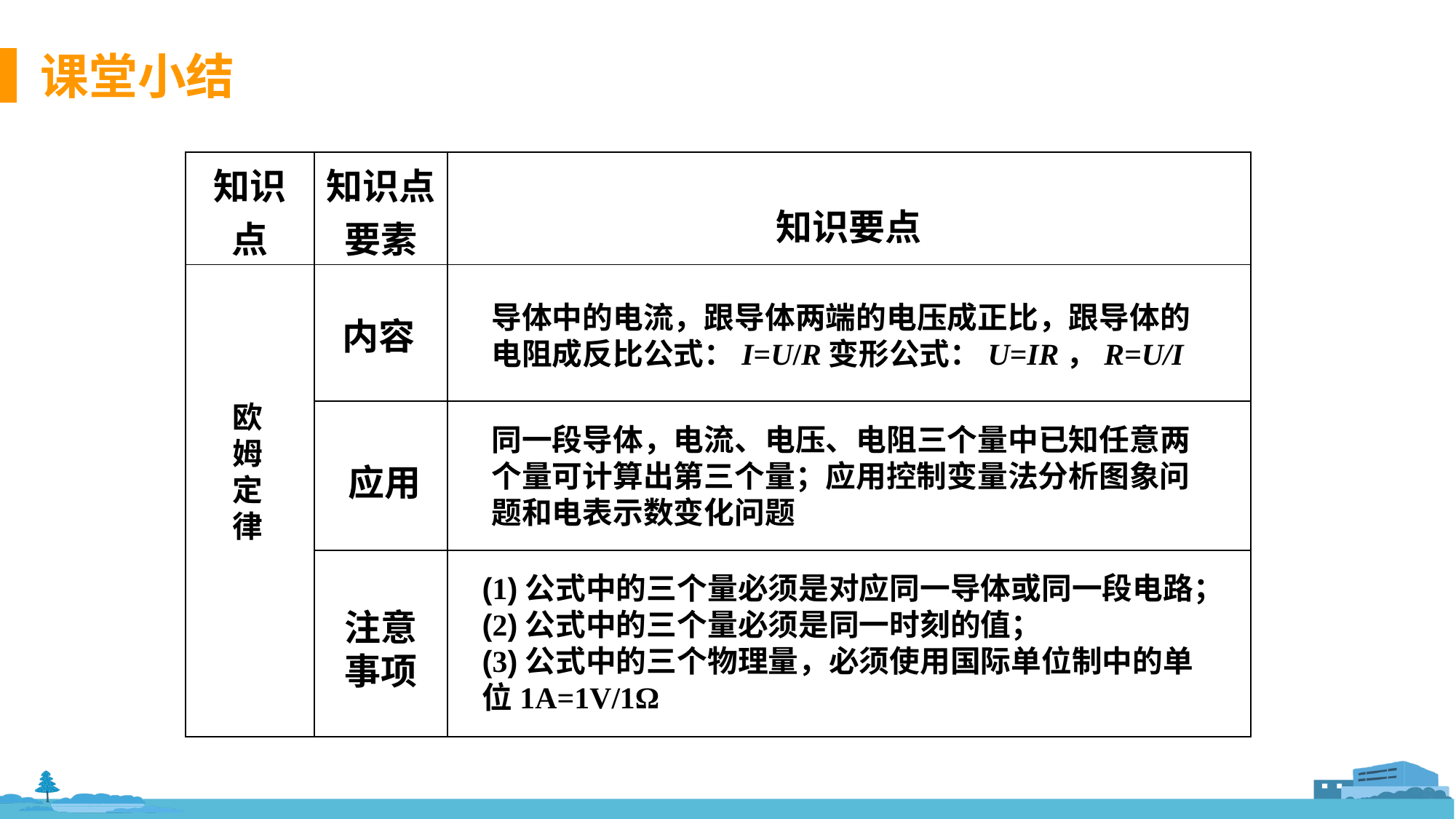

| 知识点 | 知识点要素 | 知识要点 |
| --- | --- | --- |
|  |  |  |
|  |  |  |
|  |  |  |
导体中的电流，跟导体两端的电压成正比，跟导体的电阻成反比公式：I=U/R变形公式：U=IR，R=U/I
内容
欧姆定律
同一段导体，电流、电压、电阻三个量中已知任意两个量可计算出第三个量；应用控制变量法分析图象问题和电表示数变化问题
应用
(1)公式中的三个量必须是对应同一导体或同一段电路；
(2)公式中的三个量必须是同一时刻的值；
(3)公式中的三个物理量，必须使用国际单位制中的单位1A=1V/1Ω
注意事项